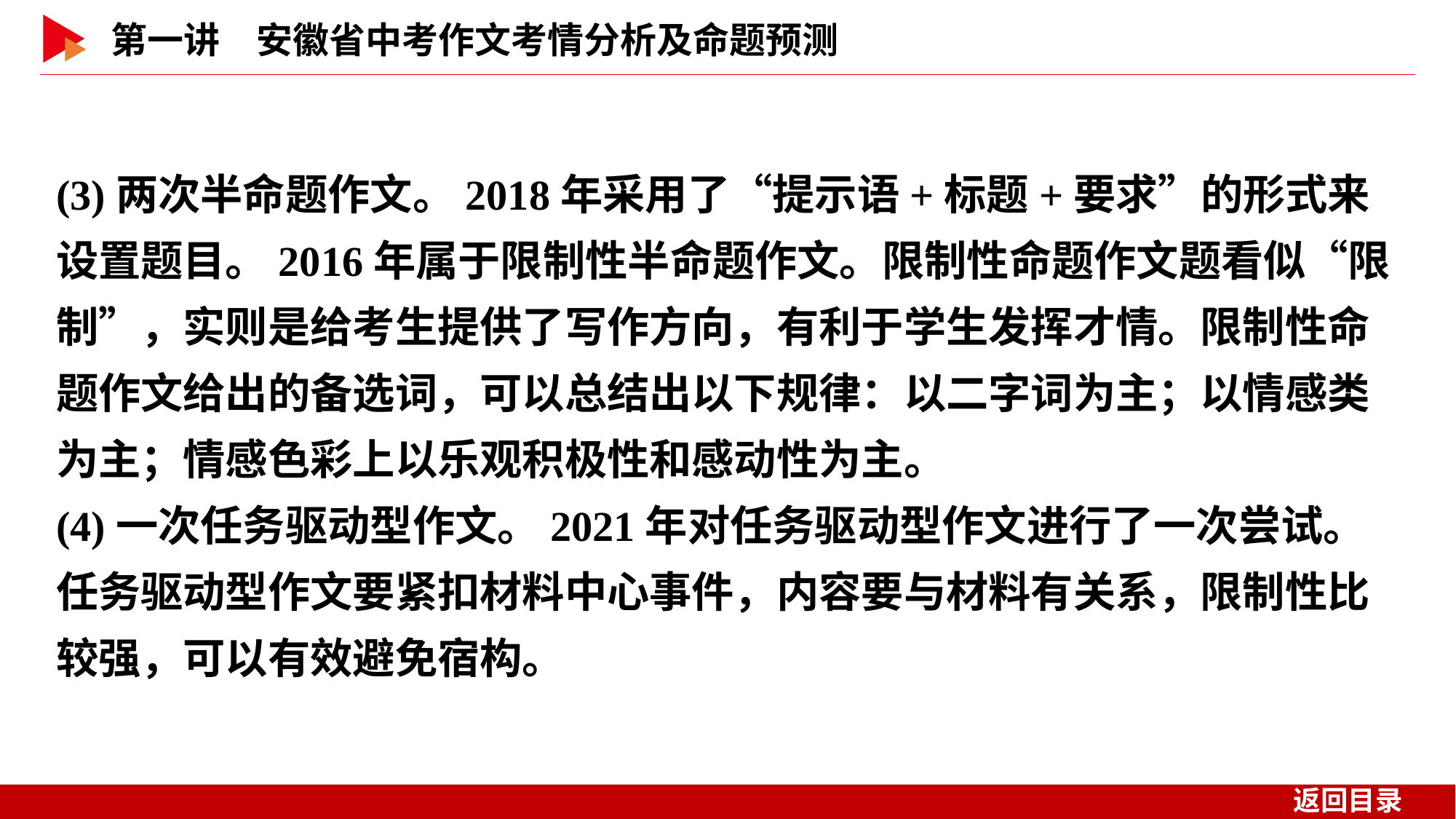

(3)两次半命题作文。2018年采用了“提示语+标题+要求”的形式来设置题目。2016年属于限制性半命题作文。限制性命题作文题看似“限制”，实则是给考生提供了写作方向，有利于学生发挥才情。限制性命题作文给出的备选词，可以总结出以下规律：以二字词为主；以情感类为主；情感色彩上以乐观积极性和感动性为主。
(4)一次任务驱动型作文。2021年对任务驱动型作文进行了一次尝试。任务驱动型作文要紧扣材料中心事件，内容要与材料有关系，限制性比较强，可以有效避免宿构。